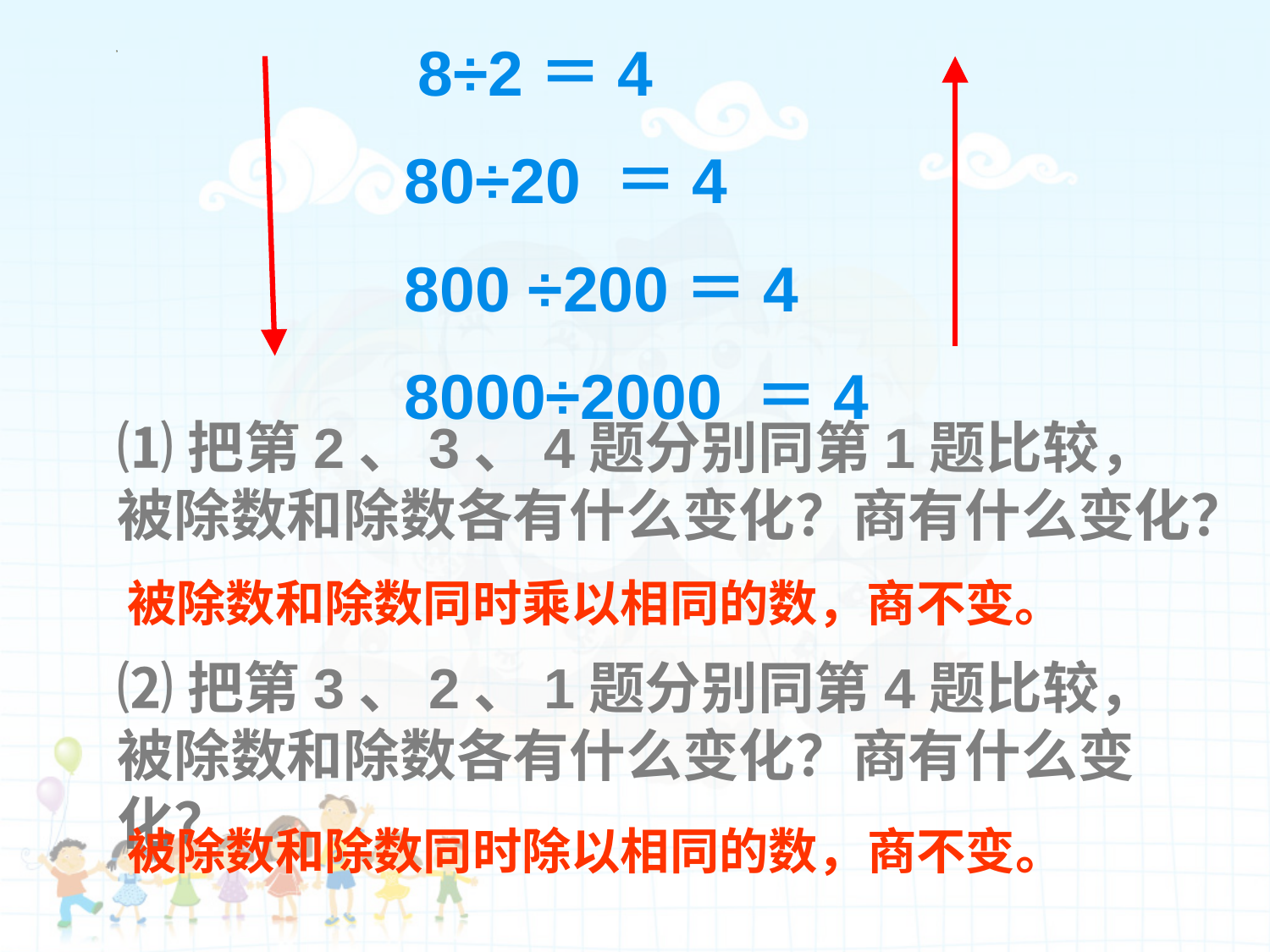

8÷2＝4
  80÷20 ＝4
  800 ÷200＝4
  8000÷2000 ＝4
⑴把第2、3、4题分别同第1题比较，被除数和除数各有什么变化？商有什么变化？

被除数和除数同时乘以相同的数，商不变。
⑵把第3、2、1题分别同第4题比较，被除数和除数各有什么变化？商有什么变化？

被除数和除数同时除以相同的数，商不变。